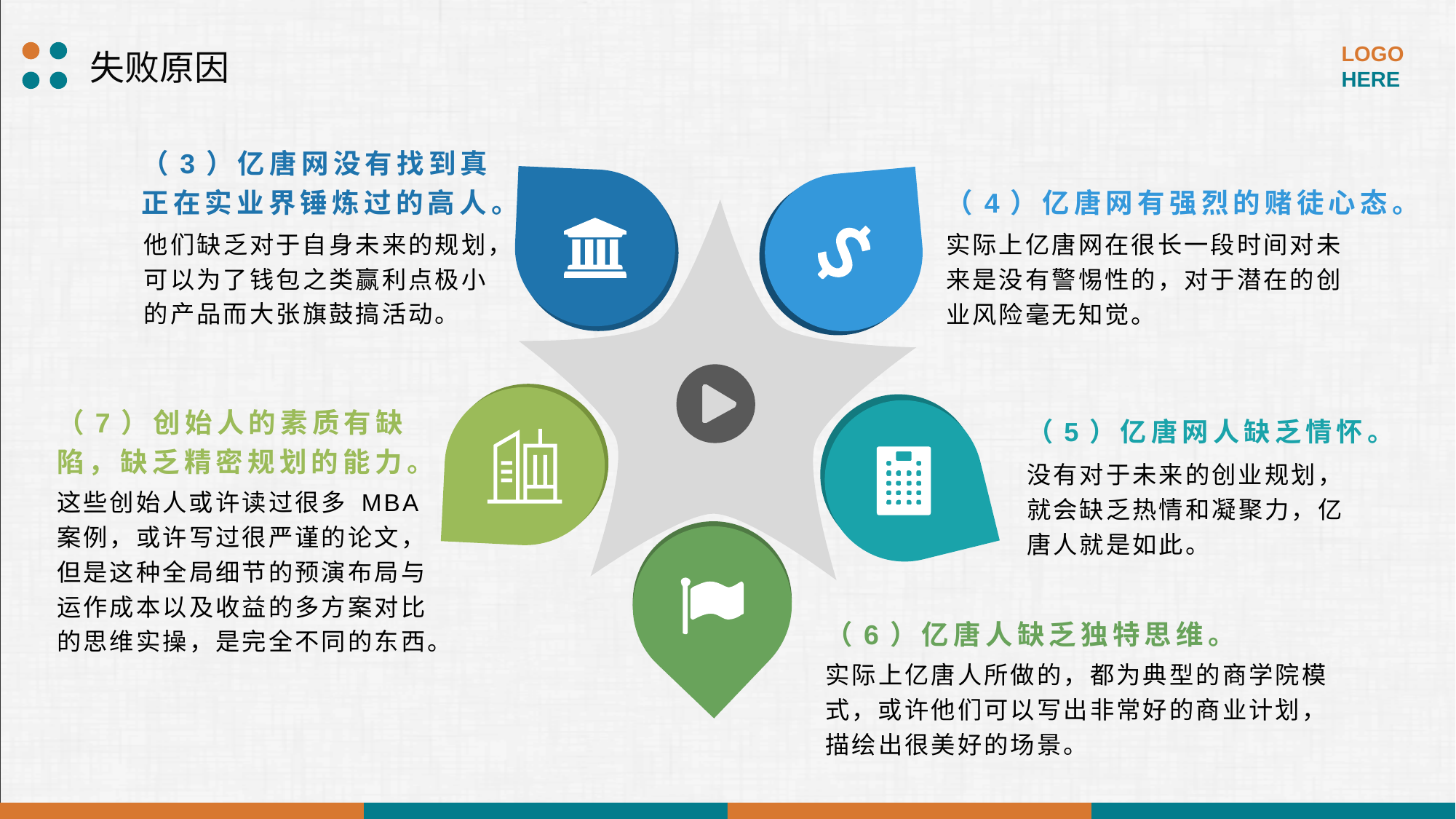

失败原因
（3）亿唐网没有找到真正在实业界锤炼过的高人。
（4）亿唐网有强烈的赌徒心态。

他们缺乏对于自身未来的规划，可以为了钱包之类赢利点极小的产品而大张旗鼓搞活动。
实际上亿唐网在很长一段时间对未来是没有警惕性的，对于潜在的创业风险毫无知觉。

（7）创始人的素质有缺陷，缺乏精密规划的能力。

（5）亿唐网人缺乏情怀。

没有对于未来的创业规划，就会缺乏热情和凝聚力，亿唐人就是如此。
这些创始人或许读过很多 MBA 案例，或许写过很严谨的论文，但是这种全局细节的预演布局与运作成本以及收益的多方案对比的思维实操，是完全不同的东西。

（6）亿唐人缺乏独特思维。
实际上亿唐人所做的，都为典型的商学院模式，或许他们可以写出非常好的商业计划，描绘出很美好的场景。